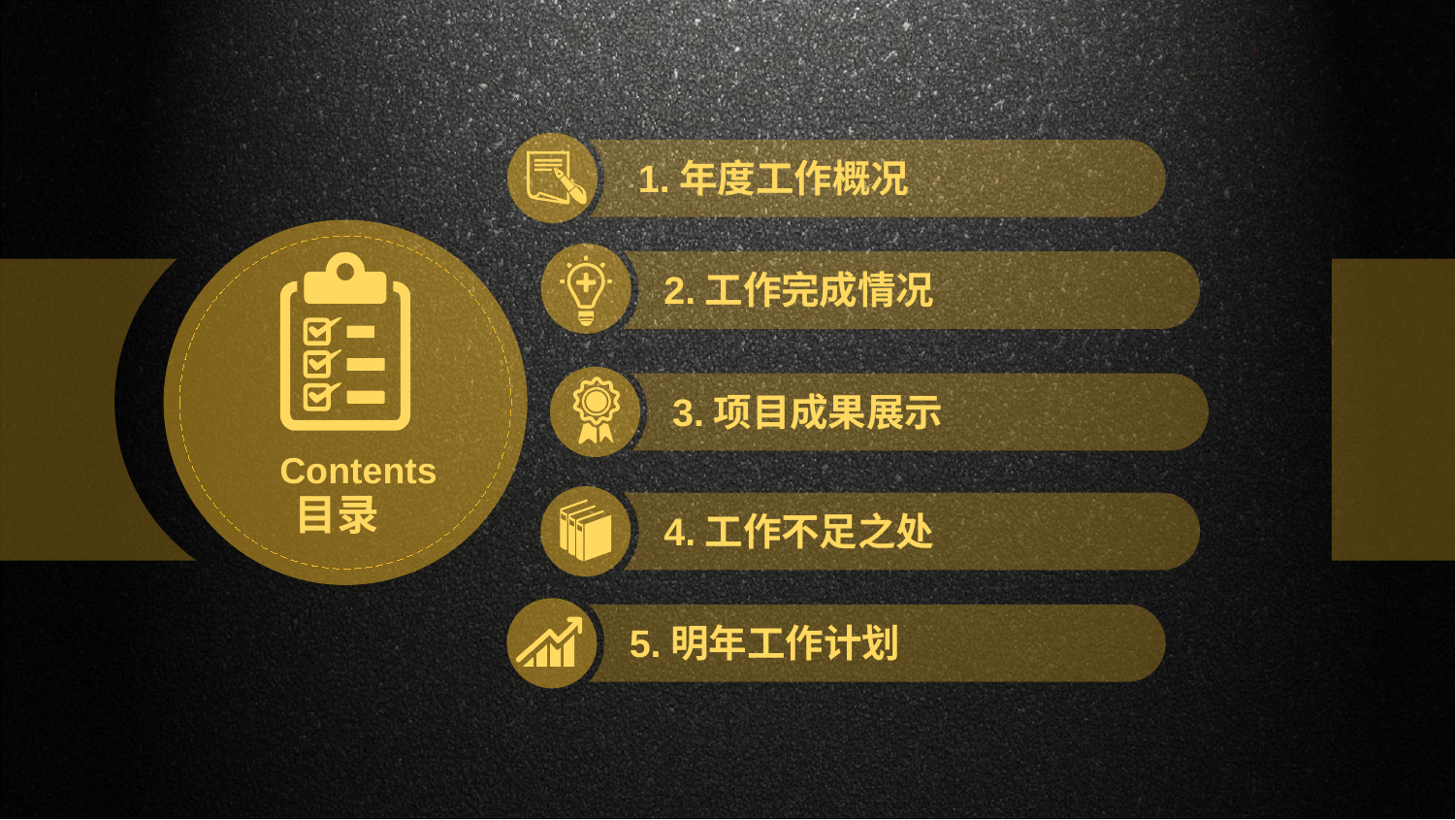

1.年度工作概况

2.工作完成情况

3.项目成果展示
Contents
目录

4.工作不足之处

5.明年工作计划